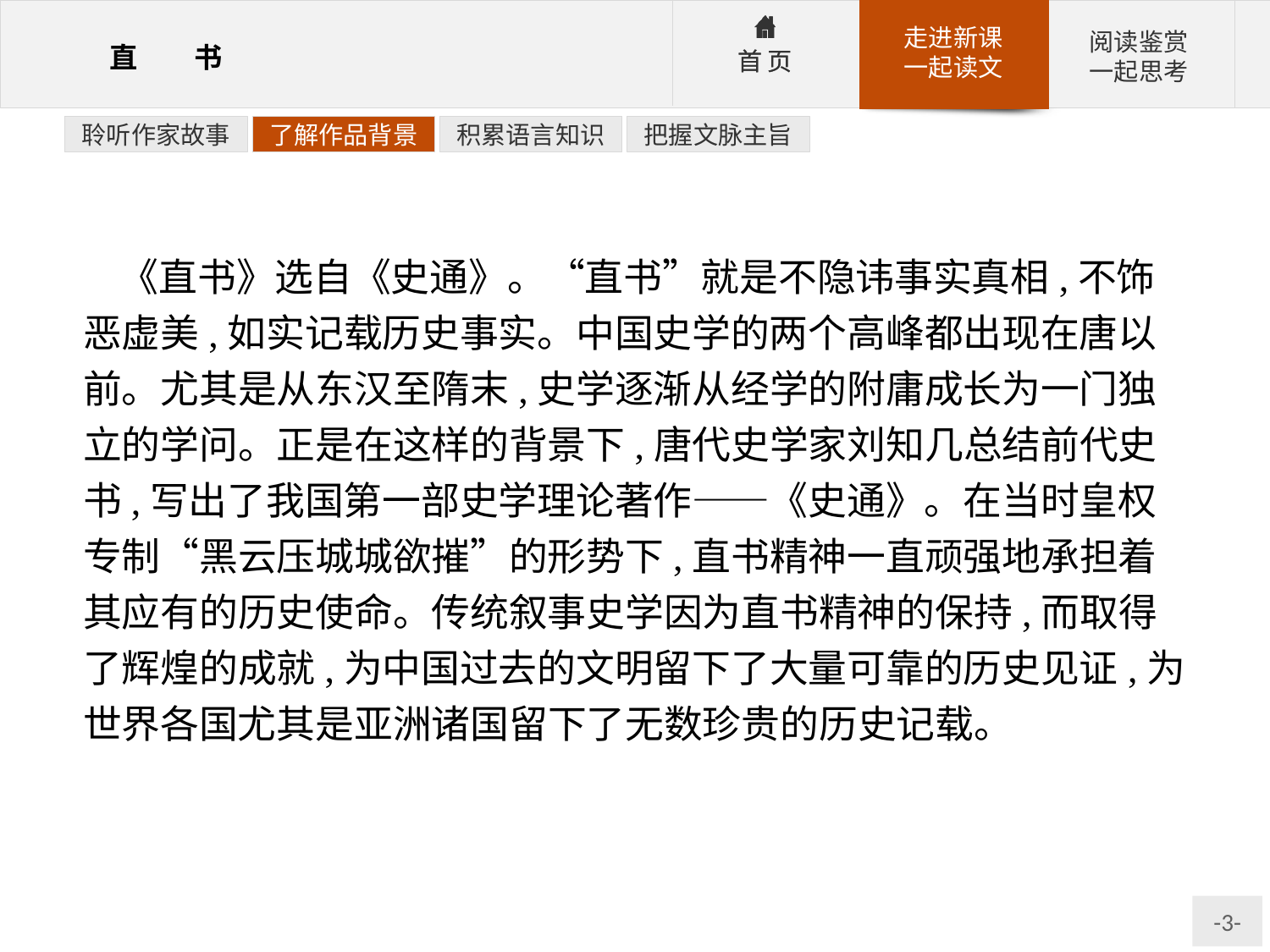

聆听作家故事
了解作品背景
积累语言知识
把握文脉主旨
《直书》选自《史通》。“直书”就是不隐讳事实真相,不饰恶虚美,如实记载历史事实。中国史学的两个高峰都出现在唐以前。尤其是从东汉至隋末,史学逐渐从经学的附庸成长为一门独立的学问。正是在这样的背景下,唐代史学家刘知几总结前代史书,写出了我国第一部史学理论著作——《史通》。在当时皇权专制“黑云压城城欲摧”的形势下,直书精神一直顽强地承担着其应有的历史使命。传统叙事史学因为直书精神的保持,而取得了辉煌的成就,为中国过去的文明留下了大量可靠的历史见证,为世界各国尤其是亚洲诸国留下了无数珍贵的历史记载。